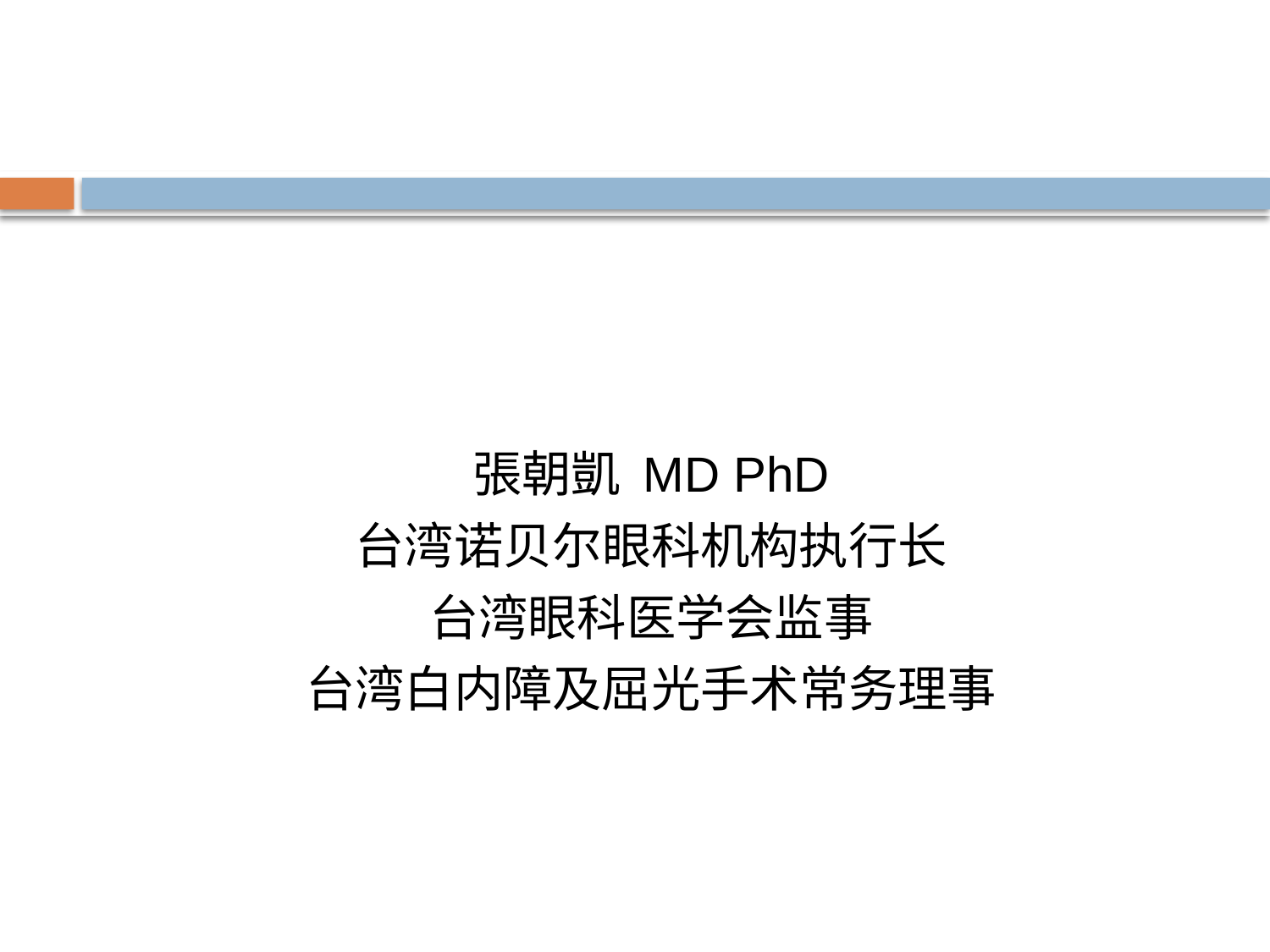

#

張朝凱 MD PhD
台湾诺贝尔眼科机构执行长
台湾眼科医学会监事
台湾白内障及屈光手术常务理事